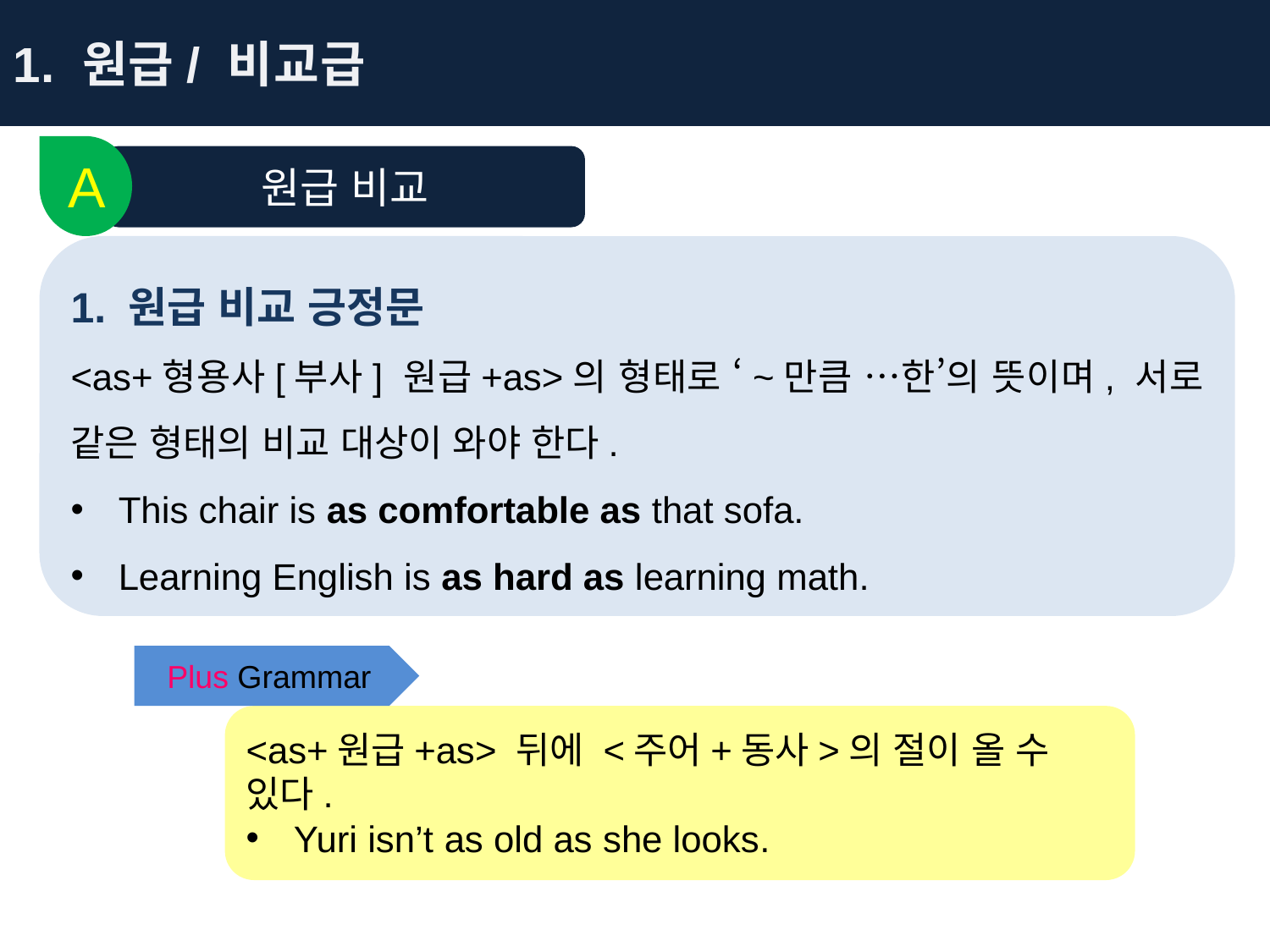

1. 원급/ 비교급

A
원급 비교
1. 원급 비교 긍정문
<as+형용사[부사] 원급+as>의 형태로 ‘~만큼 …한’의 뜻이며, 서로 같은 형태의 비교 대상이 와야 한다.
This chair is as comfortable as that sofa.
Learning English is as hard as learning math.
Plus Grammar
<as+원급+as> 뒤에 <주어+동사>의 절이 올 수 있다.
Yuri isn’t as old as she looks.